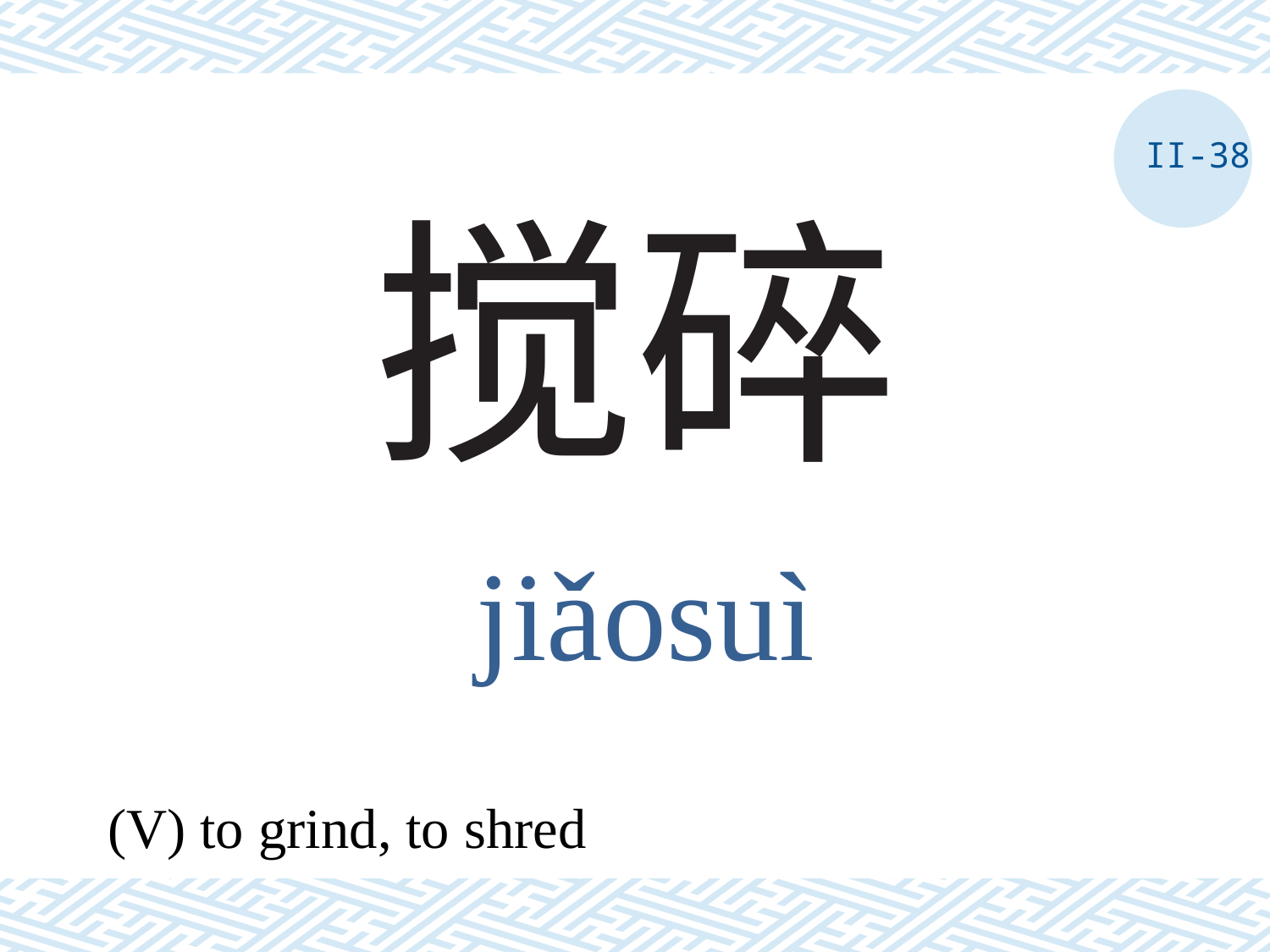

II-38

# 搅碎
jiǎosuì
(V) to grind, to shred